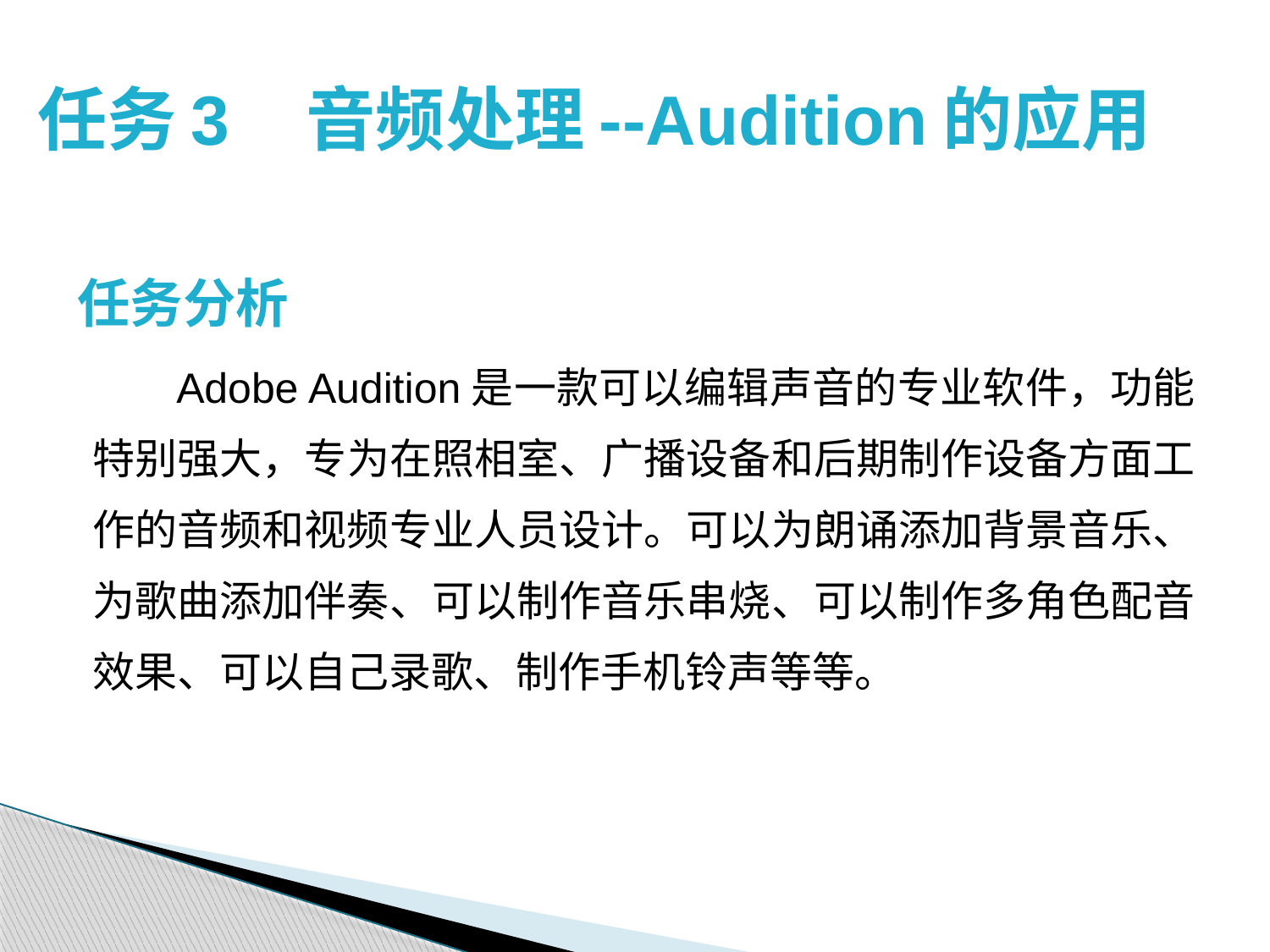

# 任务3　音频处理--Audition的应用
任务分析
Adobe Audition是一款可以编辑声音的专业软件，功能特别强大，专为在照相室、广播设备和后期制作设备方面工作的音频和视频专业人员设计。可以为朗诵添加背景音乐、为歌曲添加伴奏、可以制作音乐串烧、可以制作多角色配音效果、可以自己录歌、制作手机铃声等等。